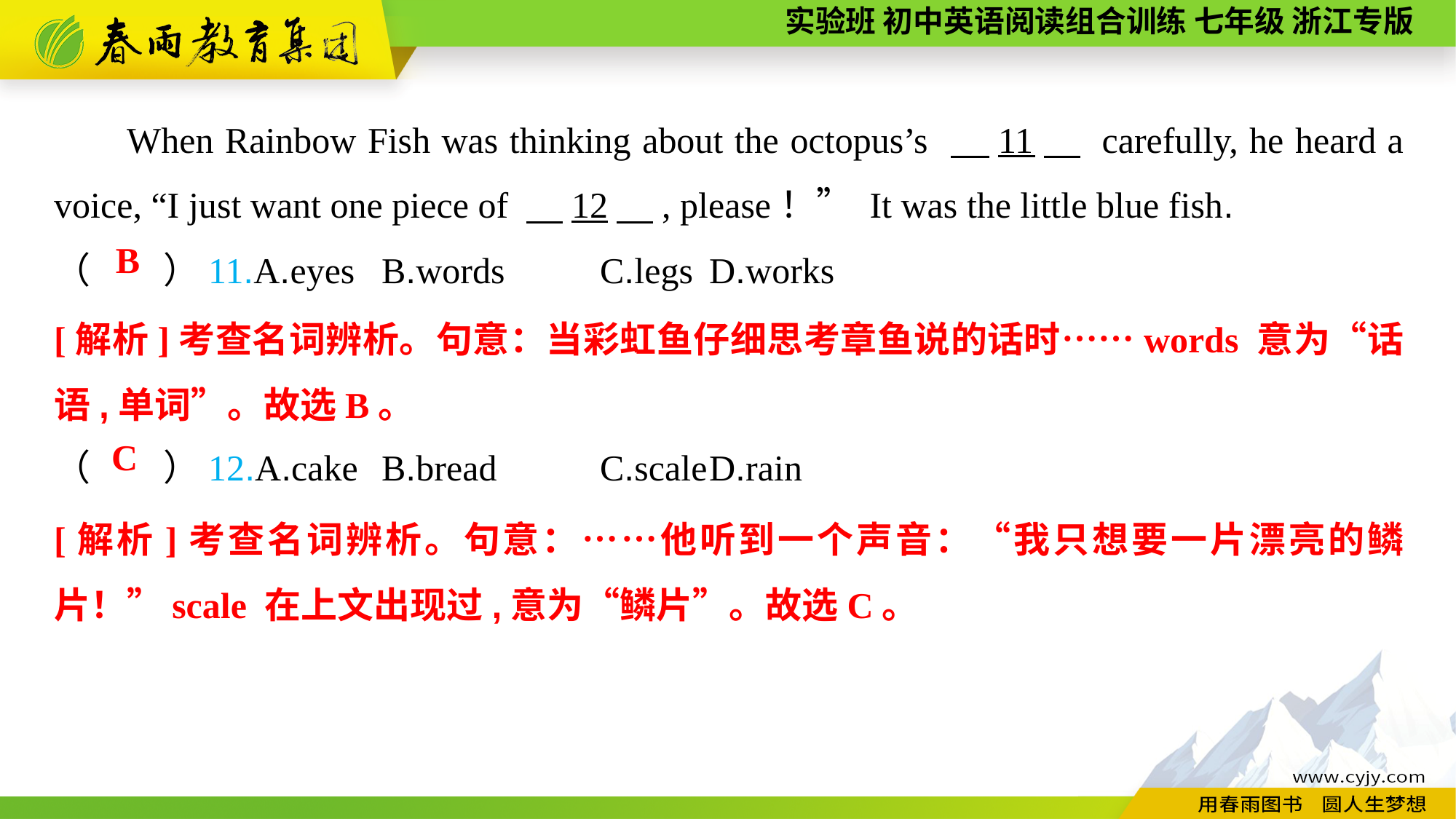

When Rainbow Fish was thinking about the octopus’s 　11　 carefully, he heard a voice, “I just want one piece of 　12　, please！” It was the little blue fish.
（　　）11.A.eyes	B.words	C.legs	D.works

（　　）12.A.cake	B.bread	C.scale	D.rain
B
[解析]考查名词辨析。句意：当彩虹鱼仔细思考章鱼说的话时……words 意为“话语,单词”。故选B。
C
[解析]考查名词辨析。句意：……他听到一个声音：“我只想要一片漂亮的鳞片！”scale 在上文出现过,意为“鳞片”。故选C。